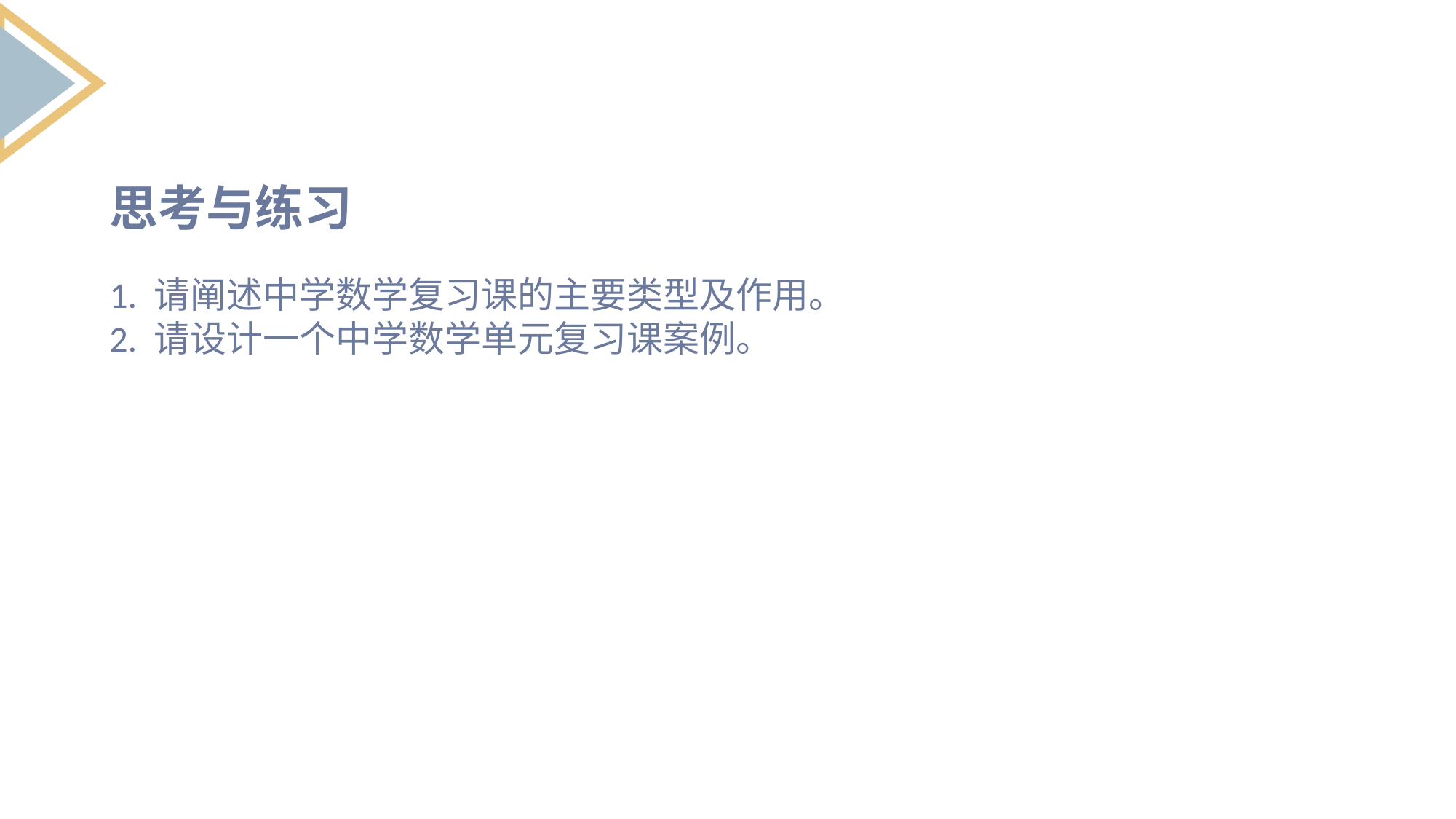

思考与练习

1. 请阐述中学数学复习课的主要类型及作用。
2. 请设计一个中学数学单元复习课案例。